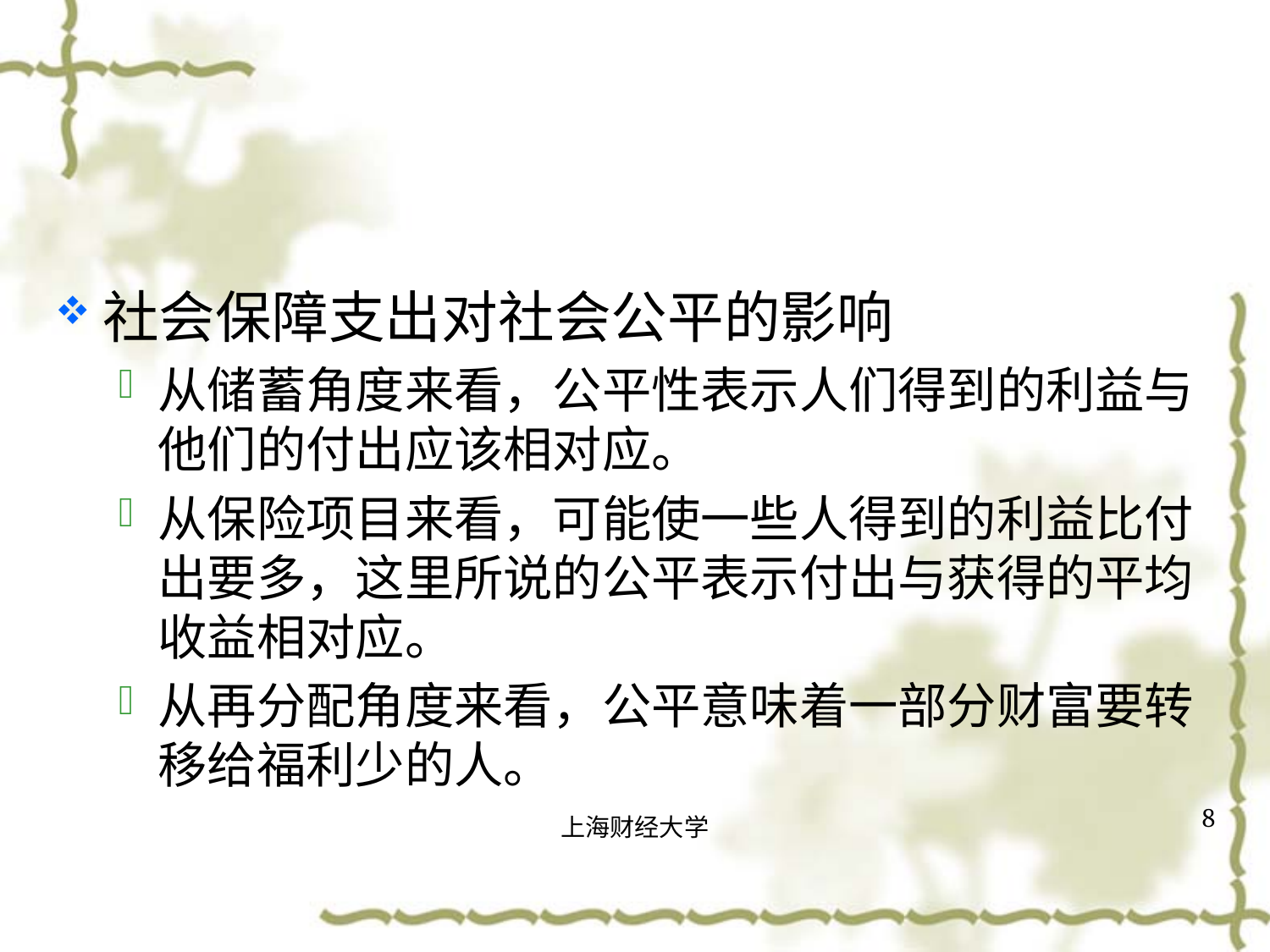

#
社会保障支出对社会公平的影响
从储蓄角度来看，公平性表示人们得到的利益与他们的付出应该相对应。
从保险项目来看，可能使一些人得到的利益比付出要多，这里所说的公平表示付出与获得的平均收益相对应。
从再分配角度来看，公平意味着一部分财富要转移给福利少的人。
8
上海财经大学